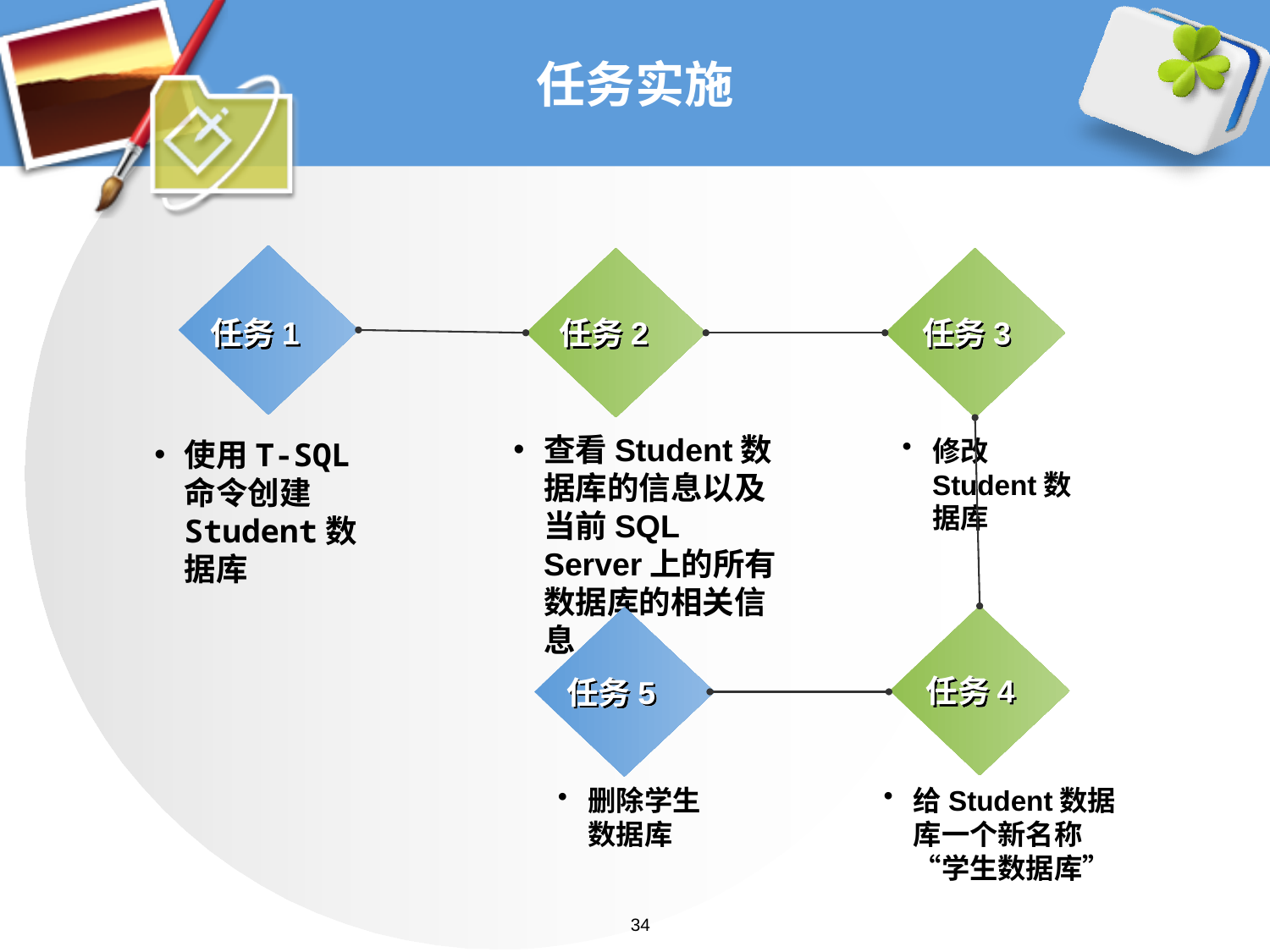

# 任务实施

任务1
任务2
任务3
查看Student数据库的信息以及当前SQL Server上的所有数据库的相关信息
修改Student数据库
使用T-SQL命令创建Student数据库

任务4
任务5
给Student数据库一个新名称“学生数据库”
删除学生数据库
34